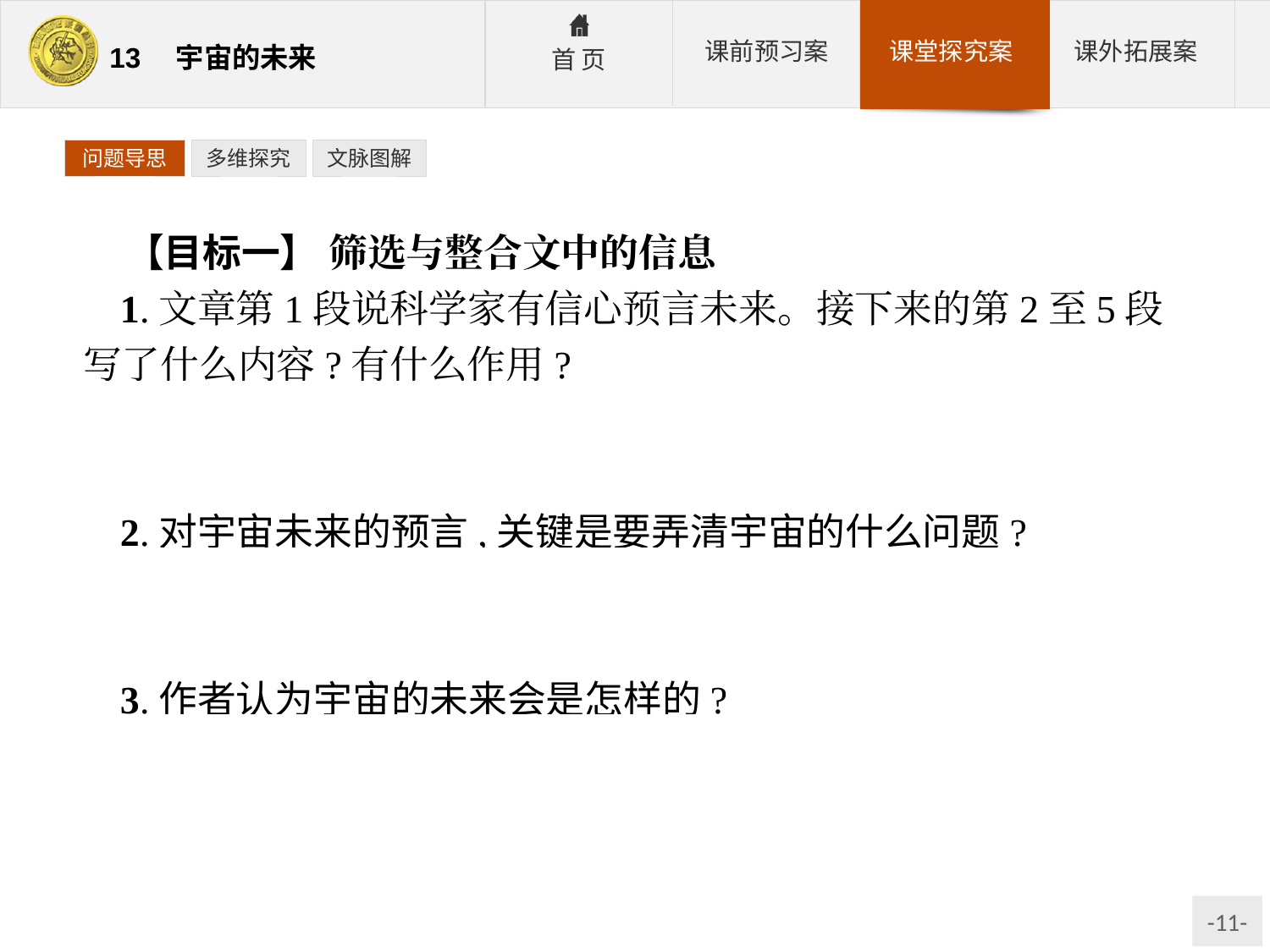

问题导思
多维探究
文脉图解
【目标一】 筛选与整合文中的信息
1.文章第1段说科学家有信心预言未来。接下来的第2至5段写了什么内容?有什么作用?
参考答案:第2至5段,写巫师、牧师、宗教狂热者等非科学家们对未来的妄测,反衬科学家观测的可靠性、求实性。
2.对宇宙未来的预言,关键是要弄清宇宙的什么问题?
参考答案:对宇宙未来的预言,关键问题在于:宇宙的平均密度是多少。
3.作者认为宇宙的未来会是怎样的?
参考答案:宇宙会有两种可能:如果宇宙的平均密度“比临界值小,宇宙就将永远膨胀。但是如果它比临界值大,宇宙就会坍缩”。